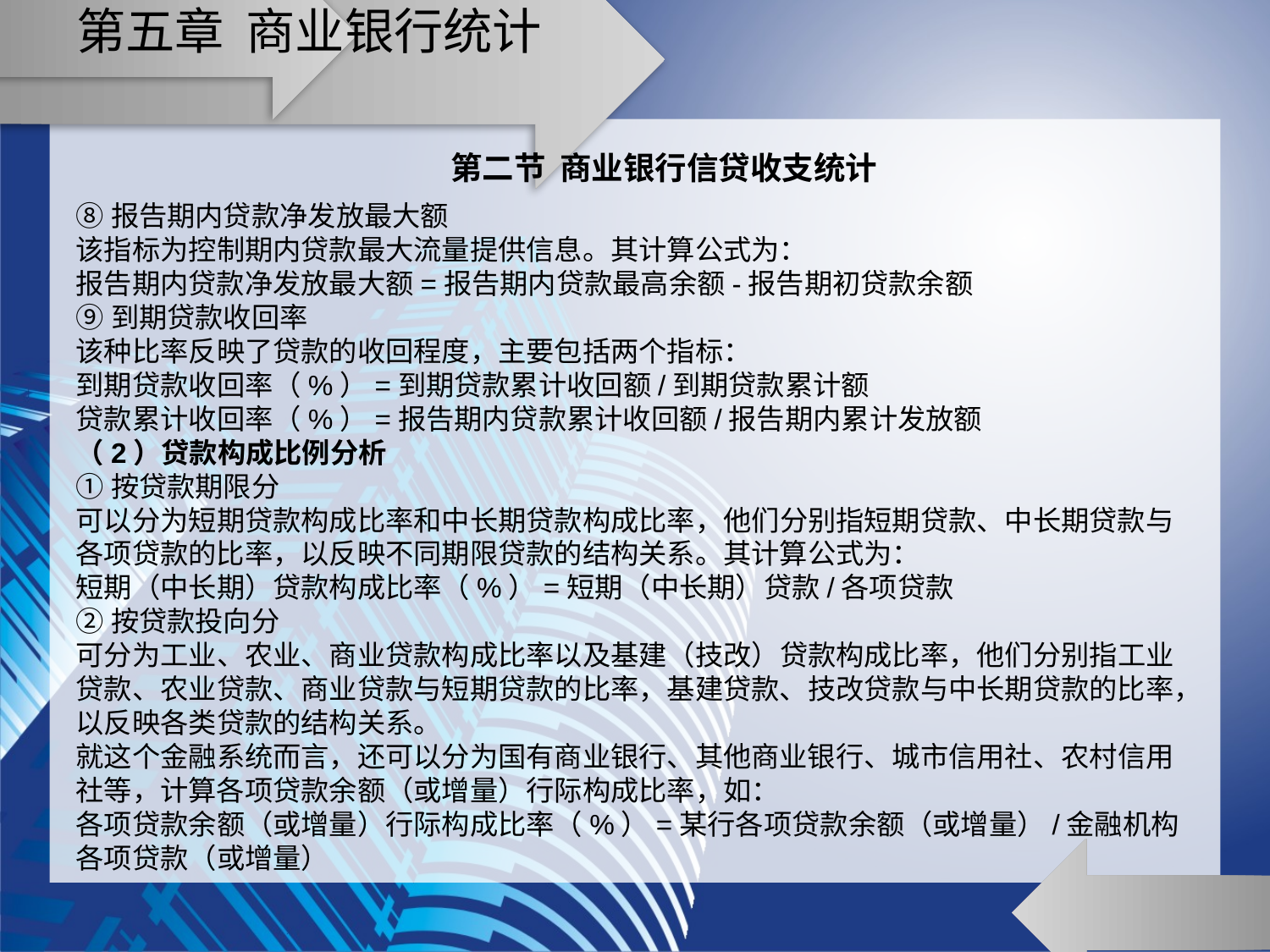

# 第五章  商业银行统计
第二节  商业银行信贷收支统计
⑧报告期内贷款净发放最大额
该指标为控制期内贷款最大流量提供信息。其计算公式为：
报告期内贷款净发放最大额=报告期内贷款最高余额-报告期初贷款余额
⑨到期贷款收回率
该种比率反映了贷款的收回程度，主要包括两个指标：
到期贷款收回率（%）=到期贷款累计收回额/到期贷款累计额
贷款累计收回率（%）=报告期内贷款累计收回额/报告期内累计发放额
（2）贷款构成比例分析
①按贷款期限分
可以分为短期贷款构成比率和中长期贷款构成比率，他们分别指短期贷款、中长期贷款与各项贷款的比率，以反映不同期限贷款的结构关系。其计算公式为：
短期（中长期）贷款构成比率（%）=短期（中长期）贷款/各项贷款
②按贷款投向分
可分为工业、农业、商业贷款构成比率以及基建（技改）贷款构成比率，他们分别指工业贷款、农业贷款、商业贷款与短期贷款的比率，基建贷款、技改贷款与中长期贷款的比率，以反映各类贷款的结构关系。
就这个金融系统而言，还可以分为国有商业银行、其他商业银行、城市信用社、农村信用社等，计算各项贷款余额（或增量）行际构成比率，如：
各项贷款余额（或增量）行际构成比率（%）=某行各项贷款余额（或增量）/金融机构各项贷款（或增量）